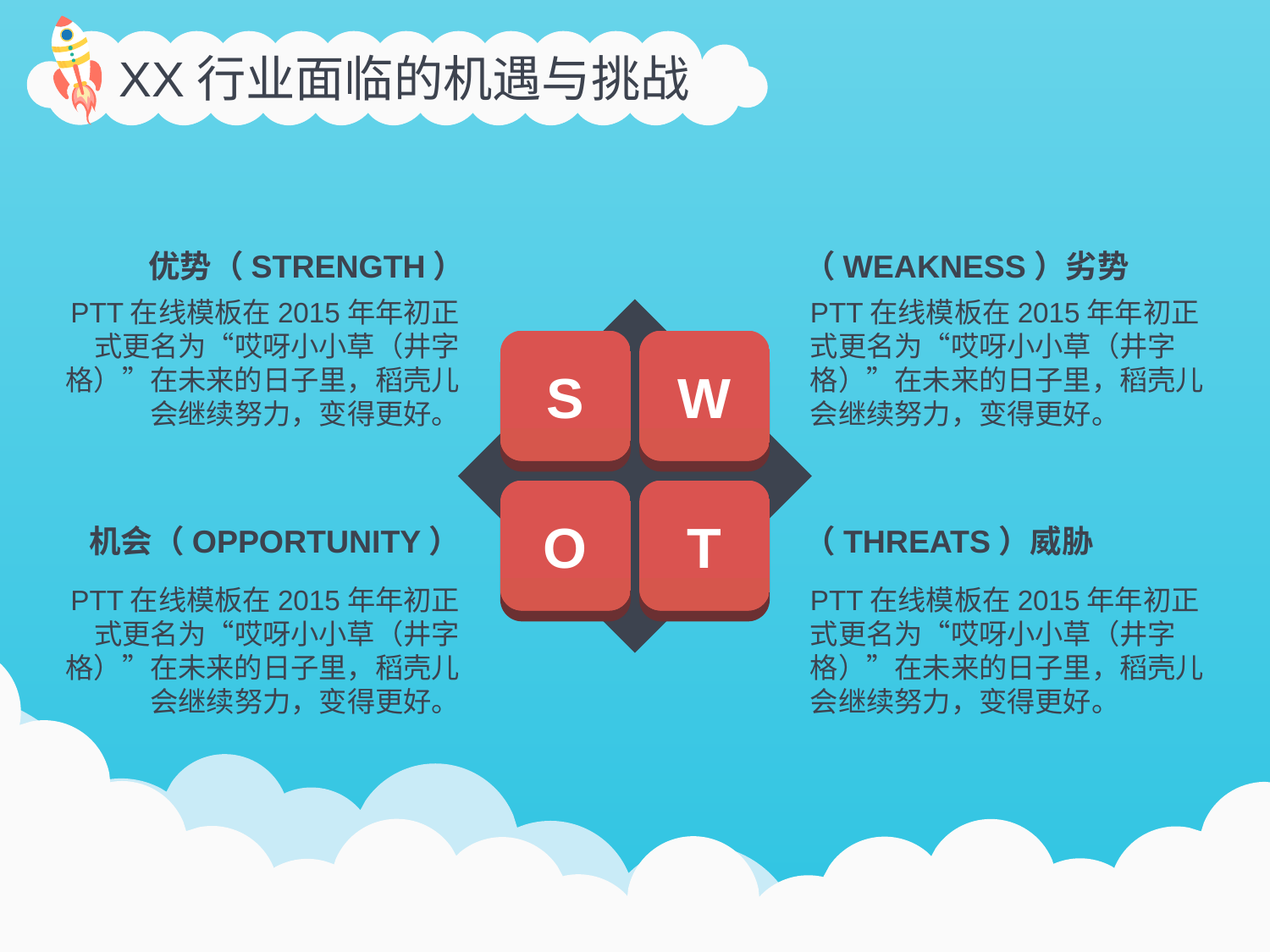

XX行业面临的机遇与挑战
优势（STRENGTH）
（WEAKNESS）劣势
PTT在线模板在2015年年初正式更名为“哎呀小小草（井字格）”在未来的日子里，稻壳儿会继续努力，变得更好。
PTT在线模板在2015年年初正式更名为“哎呀小小草（井字格）”在未来的日子里，稻壳儿会继续努力，变得更好。
S

W

O

T

机会（OPPORTUNITY）
（THREATS）威胁
PTT在线模板在2015年年初正式更名为“哎呀小小草（井字格）”在未来的日子里，稻壳儿会继续努力，变得更好。
PTT在线模板在2015年年初正式更名为“哎呀小小草（井字格）”在未来的日子里，稻壳儿会继续努力，变得更好。